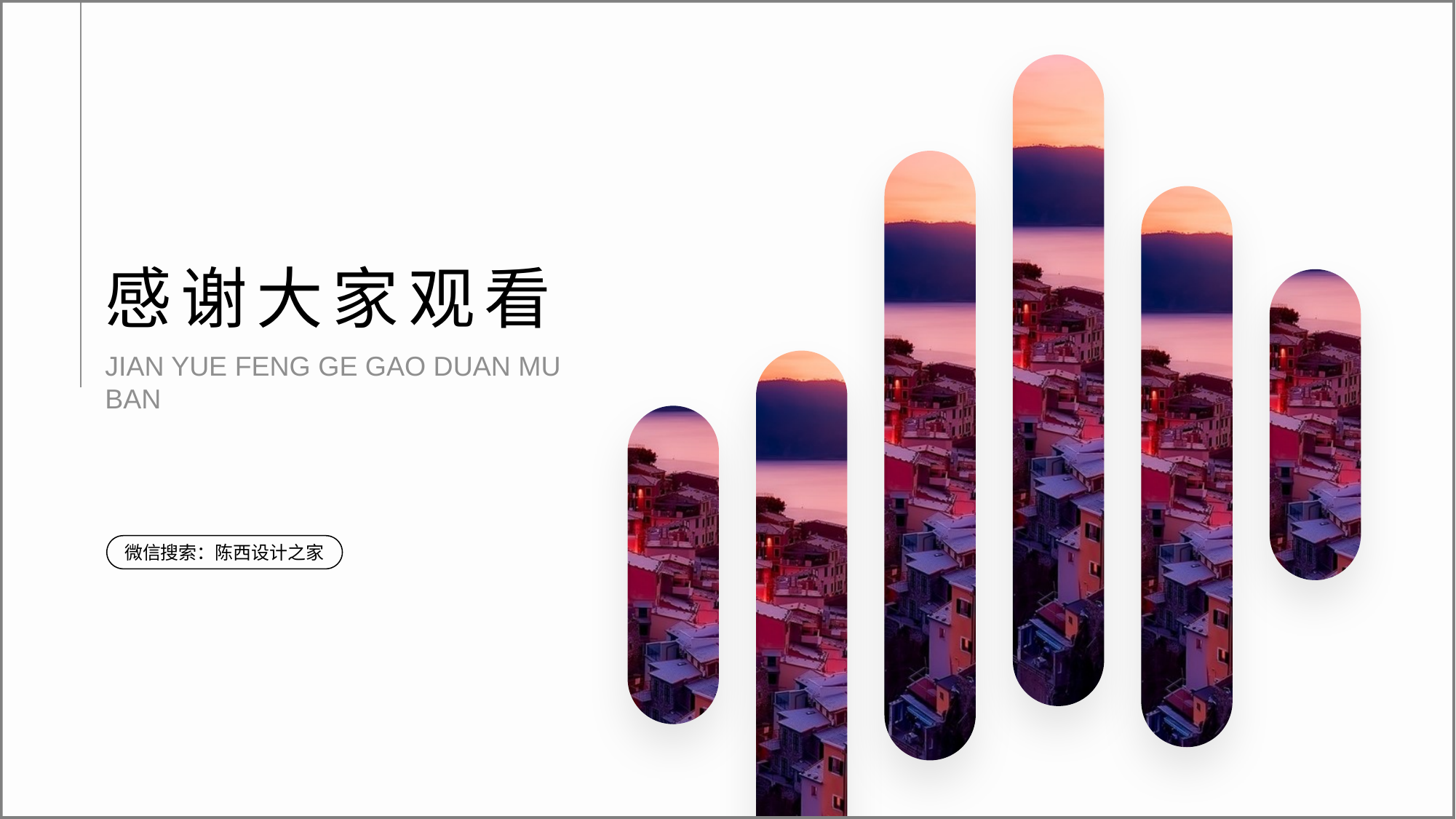

感谢大家观看
JIAN YUE FENG GE GAO DUAN MU BAN

微信搜索：陈西设计之家